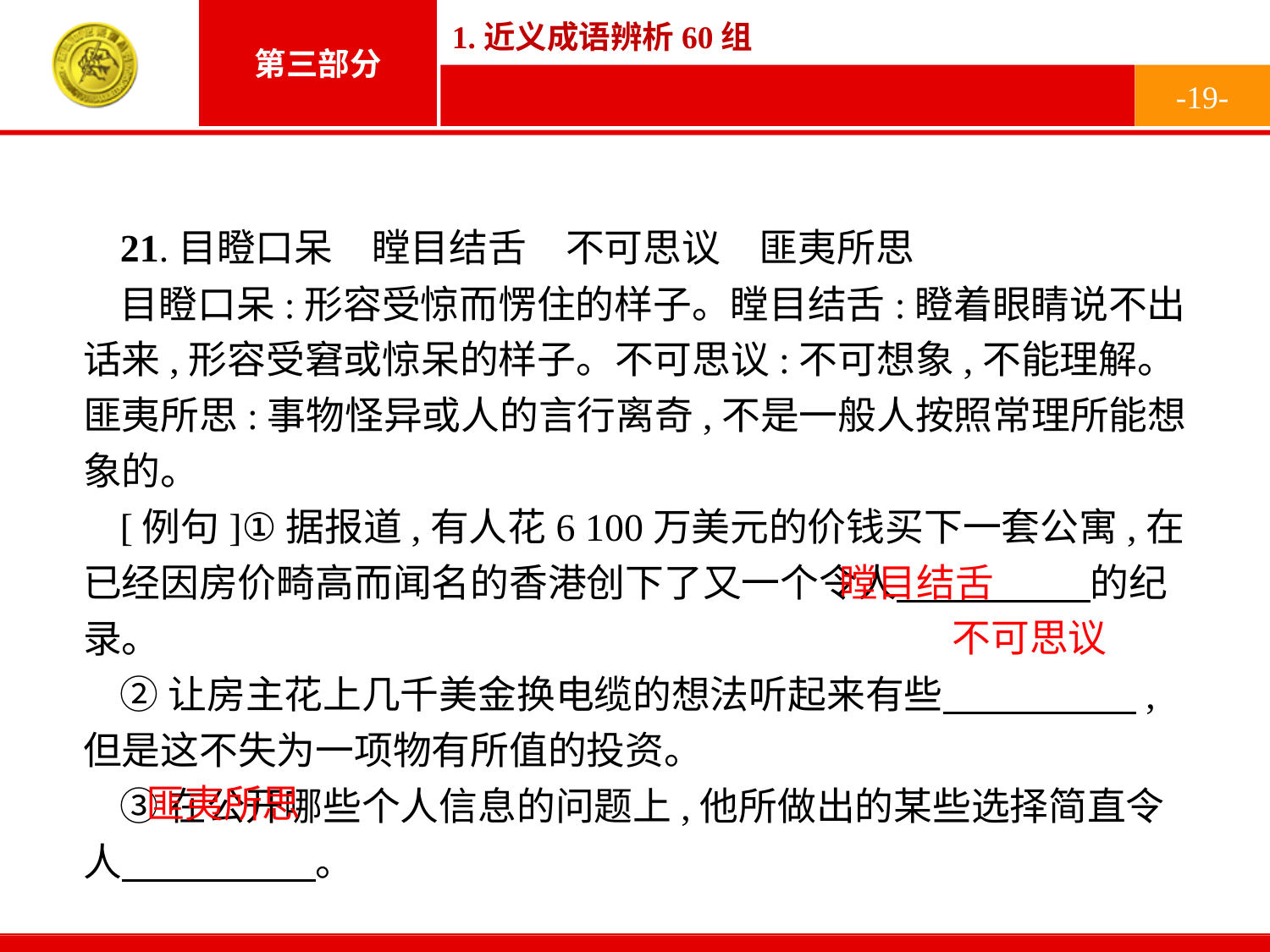

-19-
21.目瞪口呆　瞠目结舌　不可思议　匪夷所思
目瞪口呆:形容受惊而愣住的样子。瞠目结舌:瞪着眼睛说不出话来,形容受窘或惊呆的样子。不可思议:不可想象,不能理解。匪夷所思:事物怪异或人的言行离奇,不是一般人按照常理所能想象的。
[例句]①据报道,有人花6 100万美元的价钱买下一套公寓,在已经因房价畸高而闻名的香港创下了又一个令人　　　　　的纪录。
②让房主花上几千美金换电缆的想法听起来有些　　　　　,但是这不失为一项物有所值的投资。
③在公开哪些个人信息的问题上,他所做出的某些选择简直令人　　　　　。
瞠目结舌
不可思议
匪夷所思